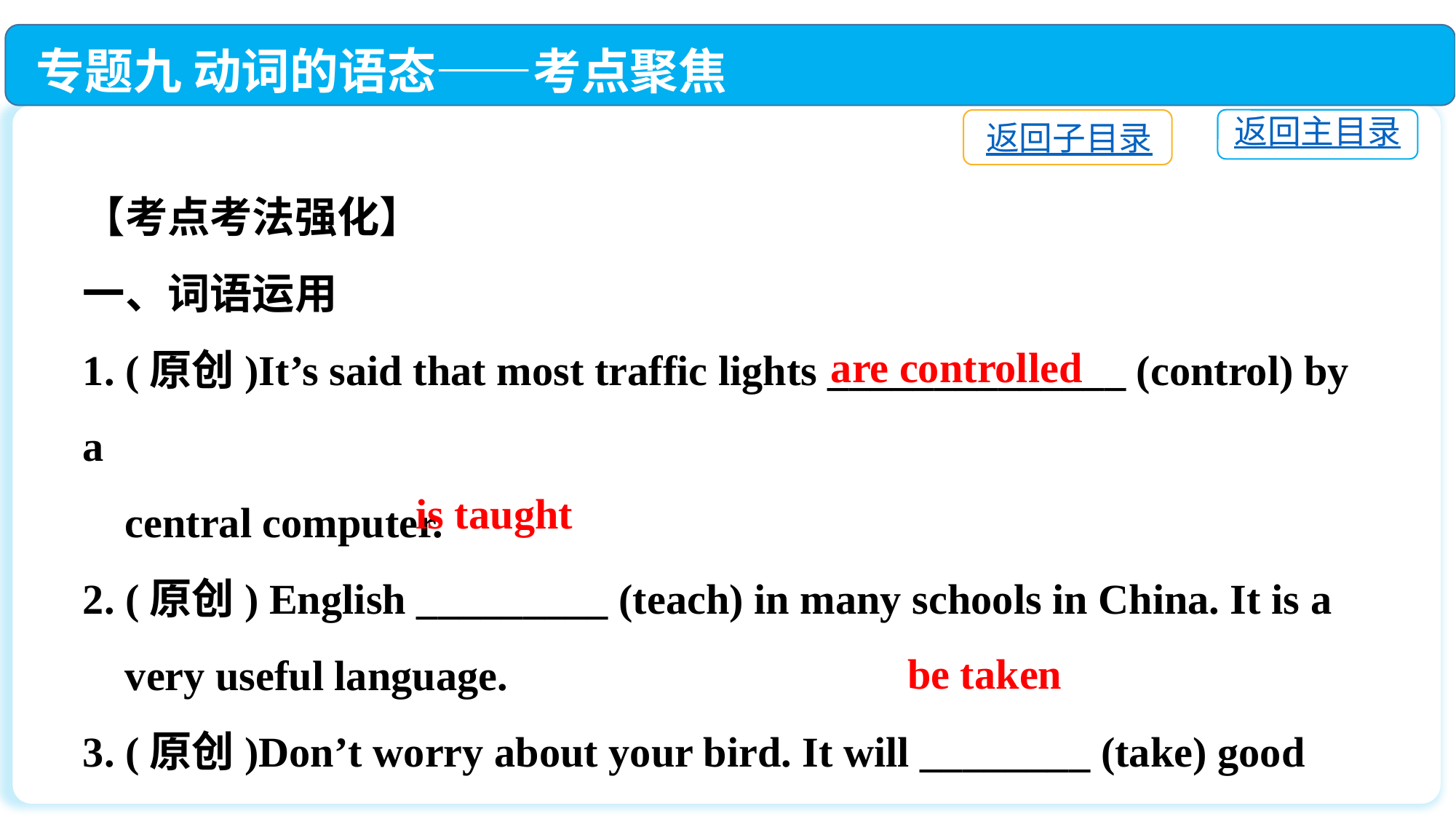

专题九 动词的语态——考点聚焦

返回主目录

返回子目录
【考点考法强化】
一、词语运用
1. (原创)It’s said that most traffic lights ______________ (control) by a
    central computer.
2. (原创) English _________ (teach) in many schools in China. It is a
    very useful language.
3. (原创)Don’t worry about your bird. It will ________ (take) good care
    of when we are away.
are controlled
is taught
be taken